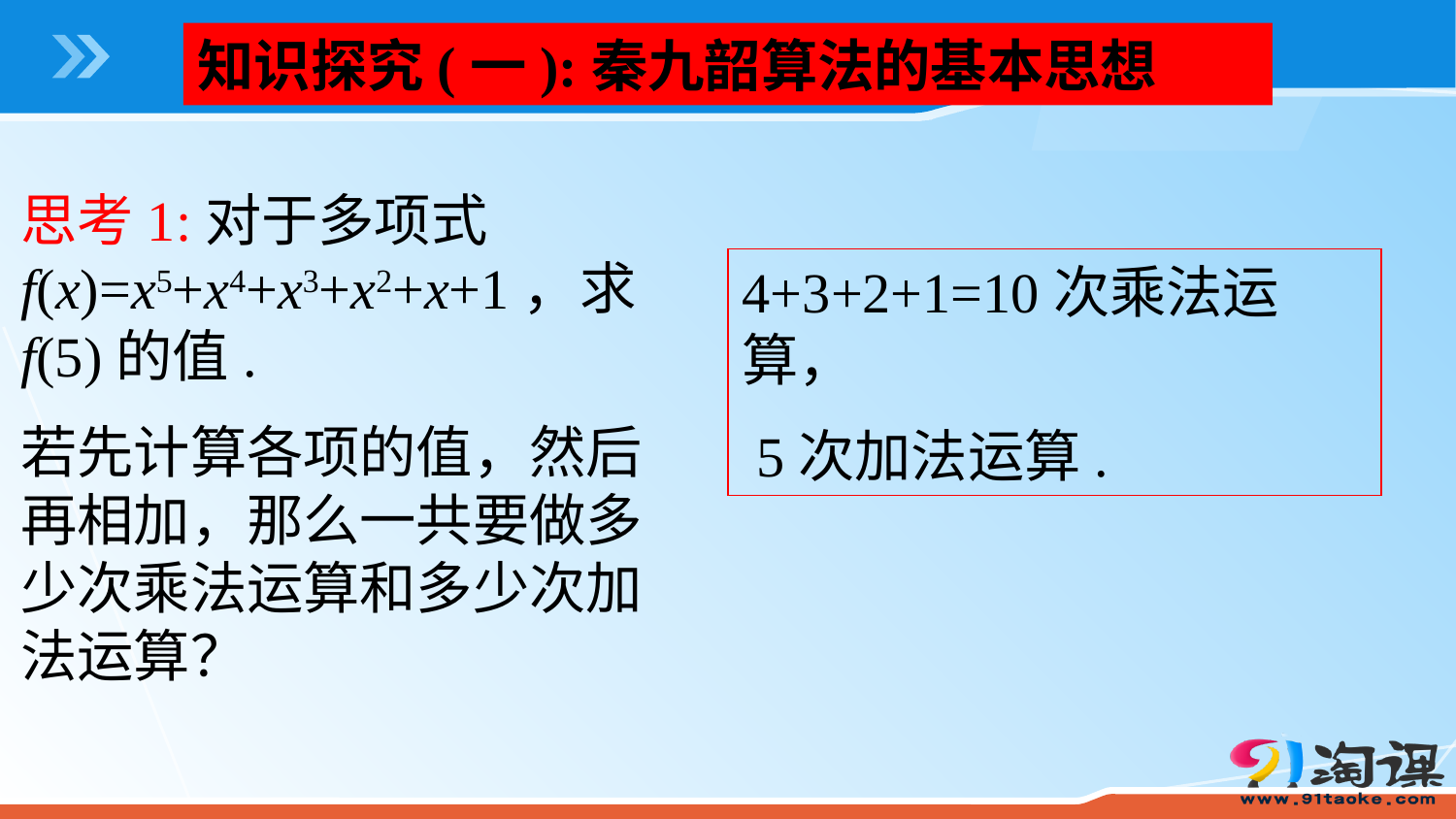

知识探究(一):秦九韶算法的基本思想
思考1:对于多项式f(x)=x5+x4+x3+x2+x+1，求f(5)的值.
若先计算各项的值，然后再相加，那么一共要做多少次乘法运算和多少次加法运算？
4+3+2+1=10次乘法运算，
 5次加法运算.